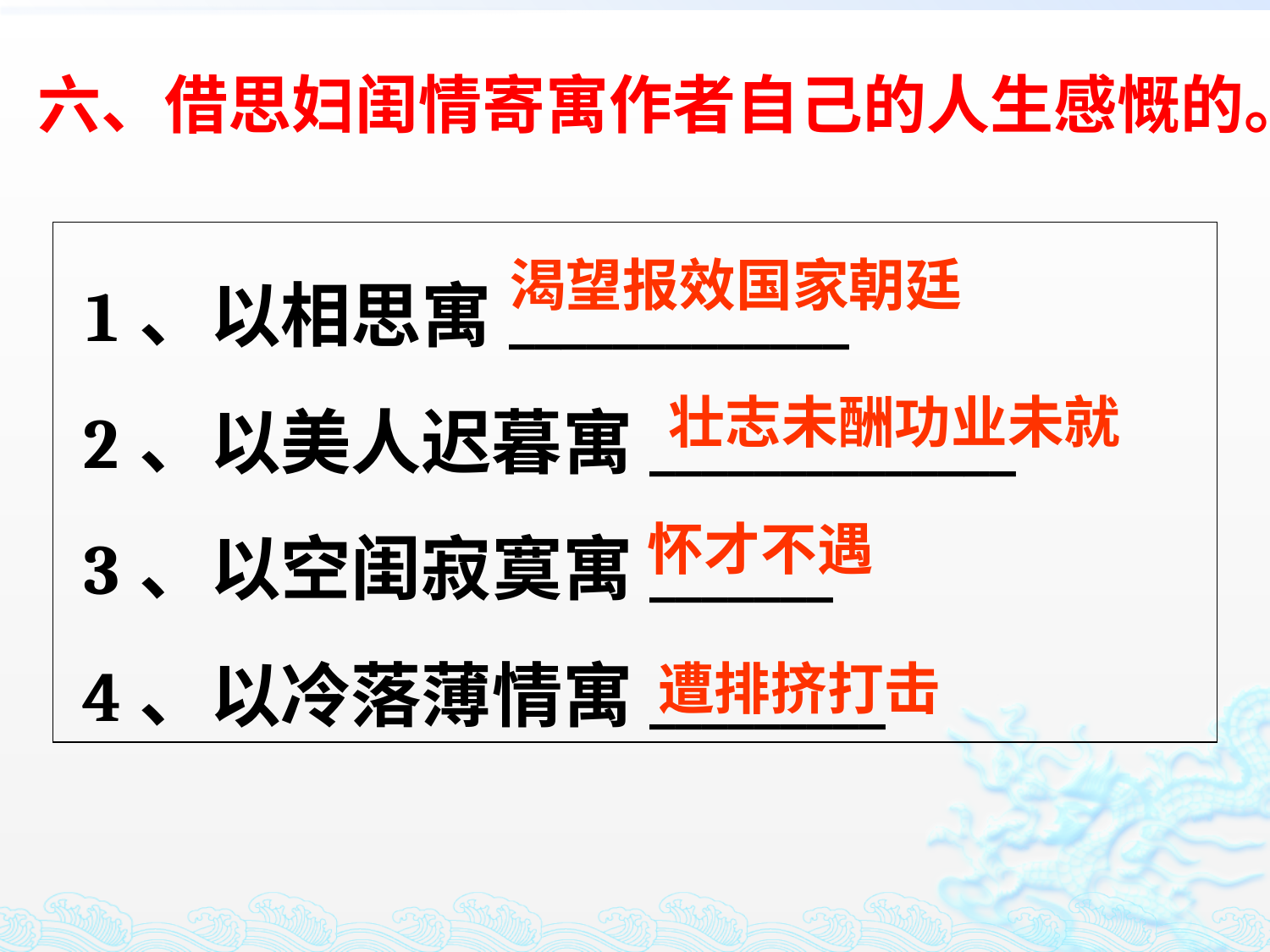

六、借思妇闺情寄寓作者自己的人生感慨的。

 1、以相思寓_____________
 2、以美人迟暮寓______________
 3、以空闺寂寞寓_______
 4、以冷落薄情寓_________
渴望报效国家朝廷
壮志未酬功业未就
怀才不遇
遭排挤打击